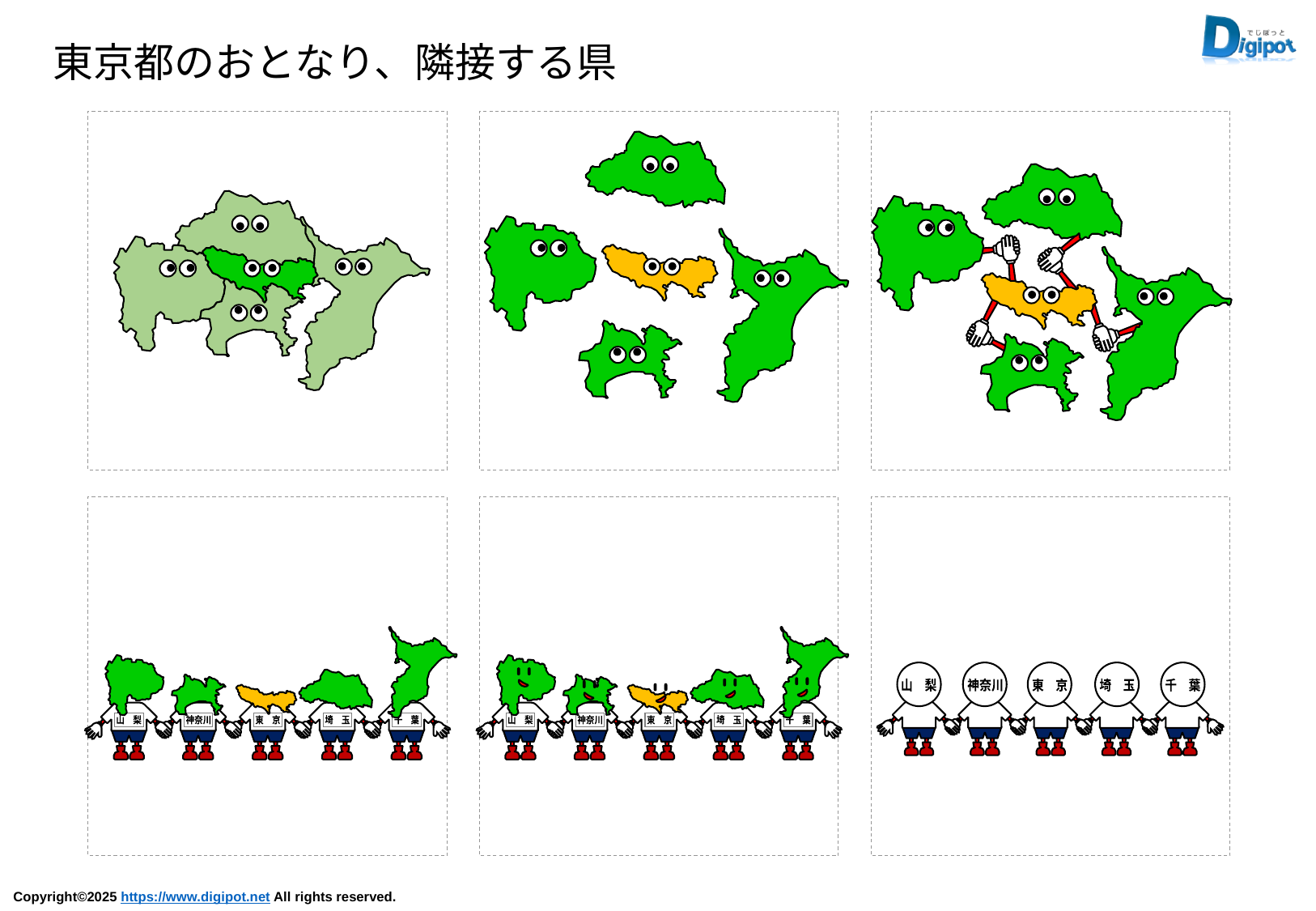

東京都のおとなり、隣接する県

山　梨

神奈川

埼　玉

東　京
千　葉

山　梨

神奈川

埼　玉

東　京
千　葉

山　梨

神奈川

東　京

埼　玉

千　葉